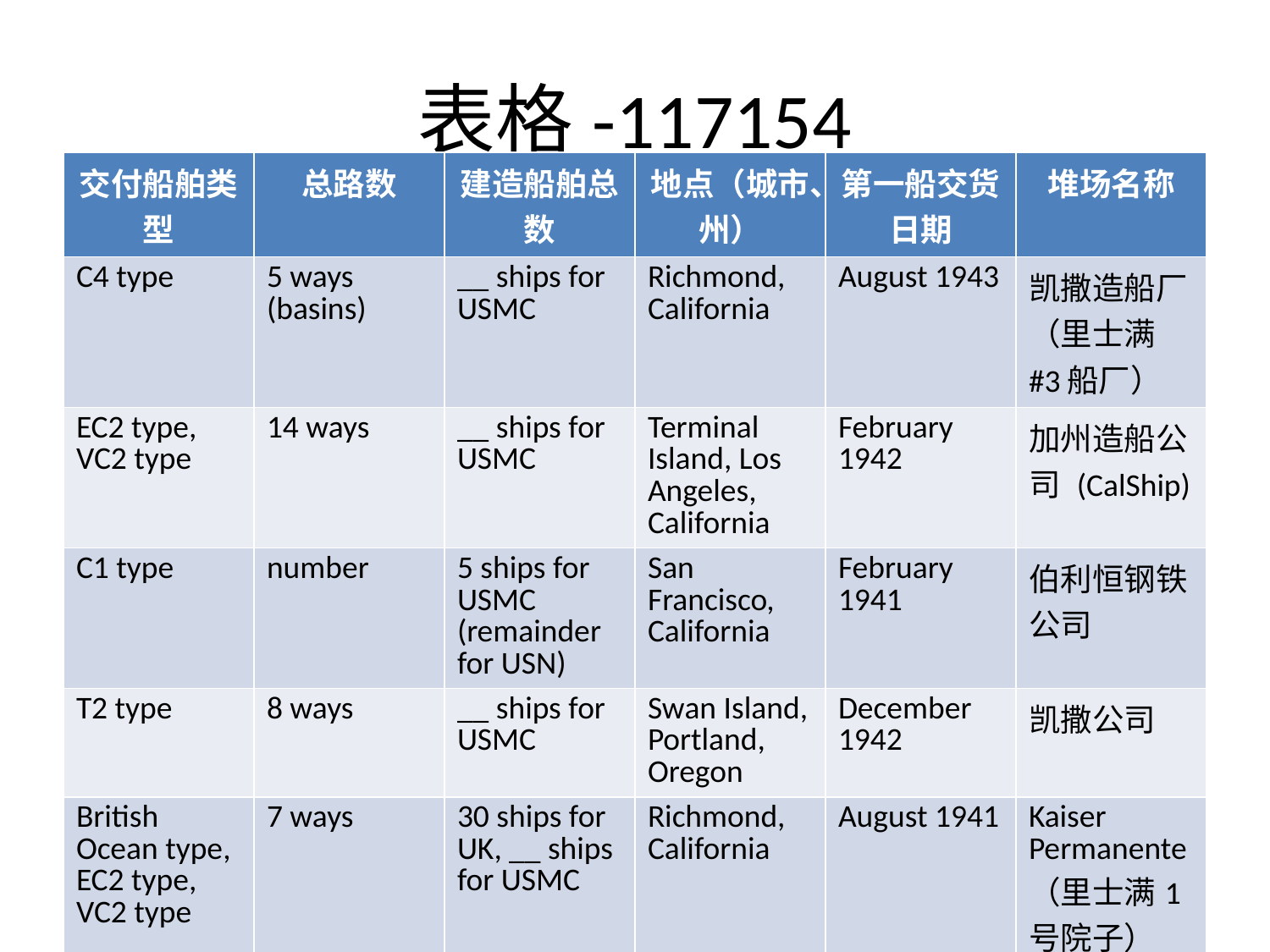

# 表格-117154
| 交付船舶类型 | 总路数 | 建造船舶总数 | 地点（城市、州） | 第一船交货日期 | 堆场名称 |
| --- | --- | --- | --- | --- | --- |
| C4 type | 5 ways (basins) | \_\_ ships for USMC | Richmond, California | August 1943 | 凯撒造船厂（里士满#3船厂） |
| EC2 type, VC2 type | 14 ways | \_\_ ships for USMC | Terminal Island, Los Angeles, California | February 1942 | 加州造船公司 (CalShip) |
| C1 type | number | 5 ships for USMC (remainder for USN) | San Francisco, California | February 1941 | 伯利恒钢铁公司 |
| T2 type | 8 ways | \_\_ ships for USMC | Swan Island, Portland, Oregon | December 1942 | 凯撒公司 |
| British Ocean type, EC2 type, VC2 type | 7 ways | 30 ships for UK, \_\_ ships for USMC | Richmond, California | August 1941 | Kaiser Permanente（里士满1号院子） |
| S2 (LST) type, S2 (frigate) type, C1-M type | 3 ways | \_\_ ships for USMC | Richmond, California | April 1943 | Kaiser Cargo（里士满4号货场） |
| C1 type, C3 type | 4 ways | \_\_ ships for USMC | South San Francisco, California | April 1941 | 西部管道钢铁公司 |
| N3 type | 2 ways (basins) | 9 ships for USMC (remainder for USN) | Alameda, California | December 1942 | 太平洋大桥公司 |
| EC2 type, VC2 type | 12 ways | \_\_ ships for USMC | Richmond, California | September 1941 | Kaiser Permanente（里士满2号院子） |
| C2 type, R2 type, C3 type | 4 ways | \_\_ ships for USMC (remainder for USN) | Oakland, California | July 1940 | 摩尔干船坞公司 |
| EC2 type, VC2 type | 11 ways | \_\_ ships for USMC | Portland, Oregon | January 1942 | 俄勒冈造船公司 |
| C1 type, C3 type, T1 type | 8 ways | \_\_ ships for USMC (remainder for USN) | Tacoma, Washington | April 1941 | 西雅图-塔科马造船厂 |
| EC2 type, T2 type | 6 ways | \_\_ ships for USMC | Sausalito, California | October 1942 | 马林船舶公司 |